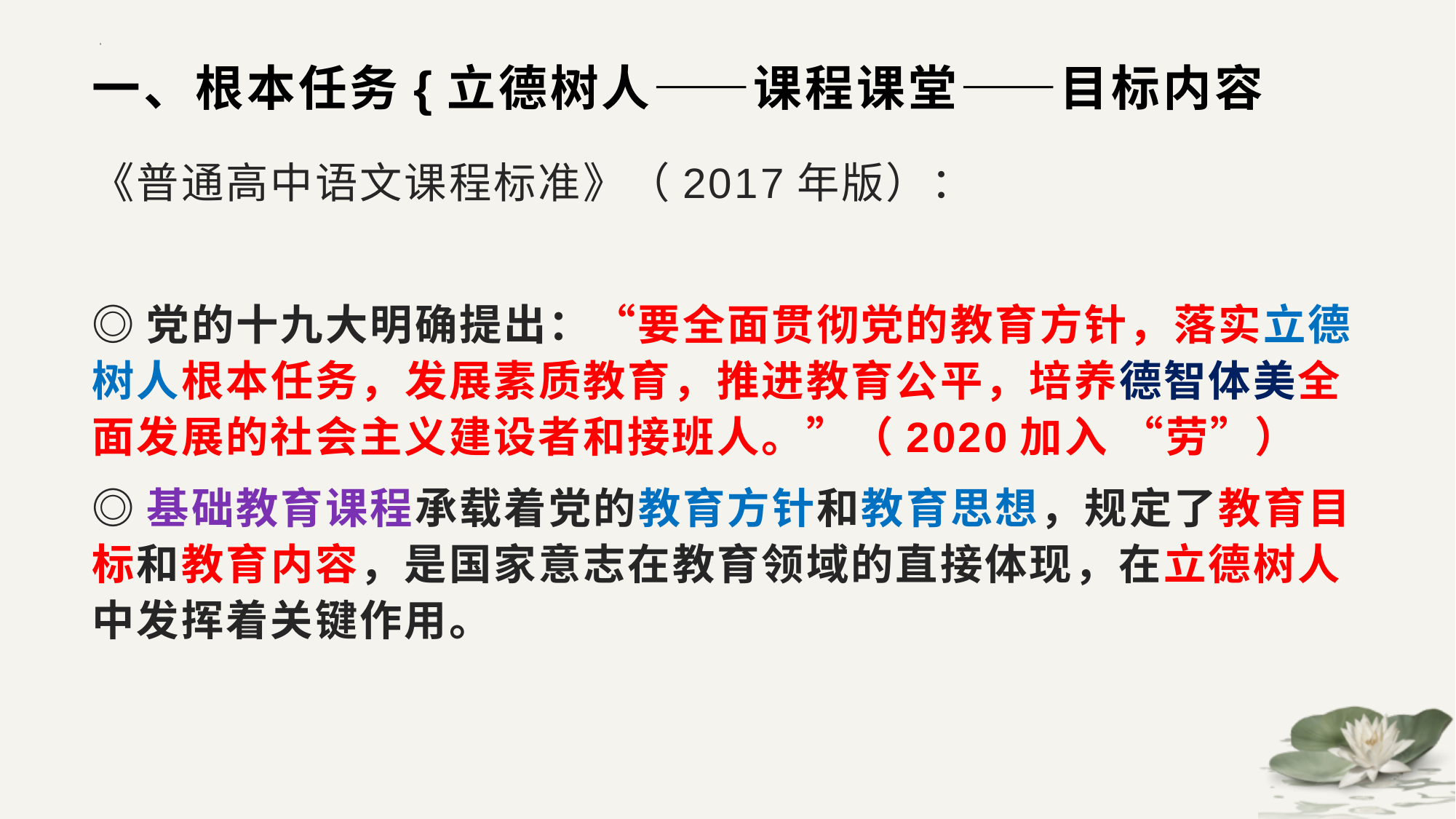

# 一、根本任务{立德树人——课程课堂——目标内容
《普通高中语文课程标准》（2017年版）：

◎党的十九大明确提出：“要全面贯彻党的教育方针，落实立德树人根本任务，发展素质教育，推进教育公平，培养德智体美全面发展的社会主义建设者和接班人。”（2020加入 “劳”）
◎基础教育课程承载着党的教育方针和教育思想，规定了教育目标和教育内容，是国家意志在教育领域的直接体现，在立德树人中发挥着关键作用。